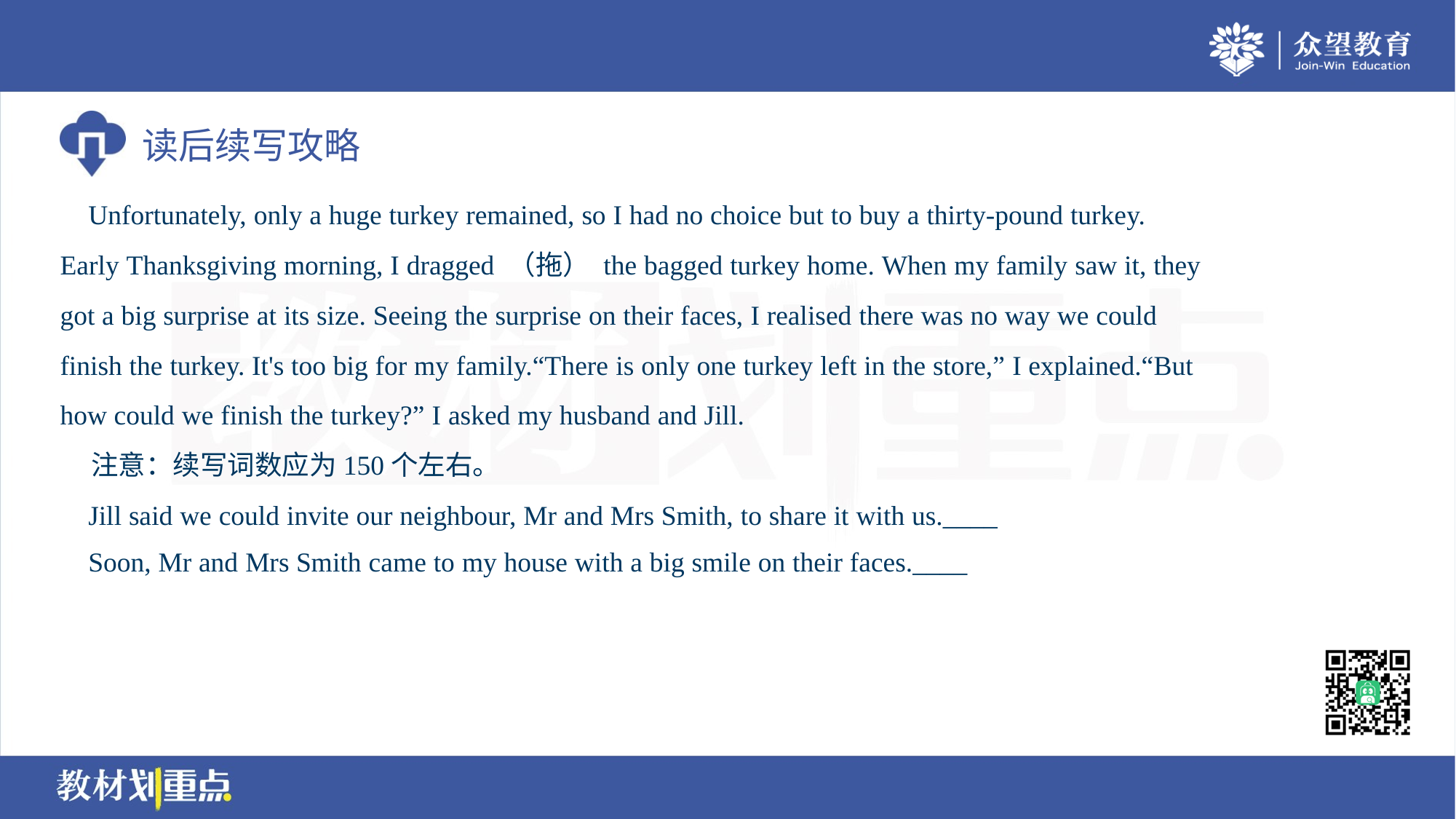

Unfortunately, only a huge turkey remained, so I had no choice but to buy a thirty-pound turkey.
Early Thanksgiving morning, I dragged （拖） the bagged turkey home. When my family saw it, they
got a big surprise at its size. Seeing the surprise on their faces, I realised there was no way we could
finish the turkey. It's too big for my family.“There is only one turkey left in the store,” I explained.“But
how could we finish the turkey?” I asked my husband and Jill.
    注意：续写词数应为150个左右。
    Jill said we could invite our neighbour, Mr and Mrs Smith, to share it with us.____
    Soon, Mr and Mrs Smith came to my house with a big smile on their faces.____